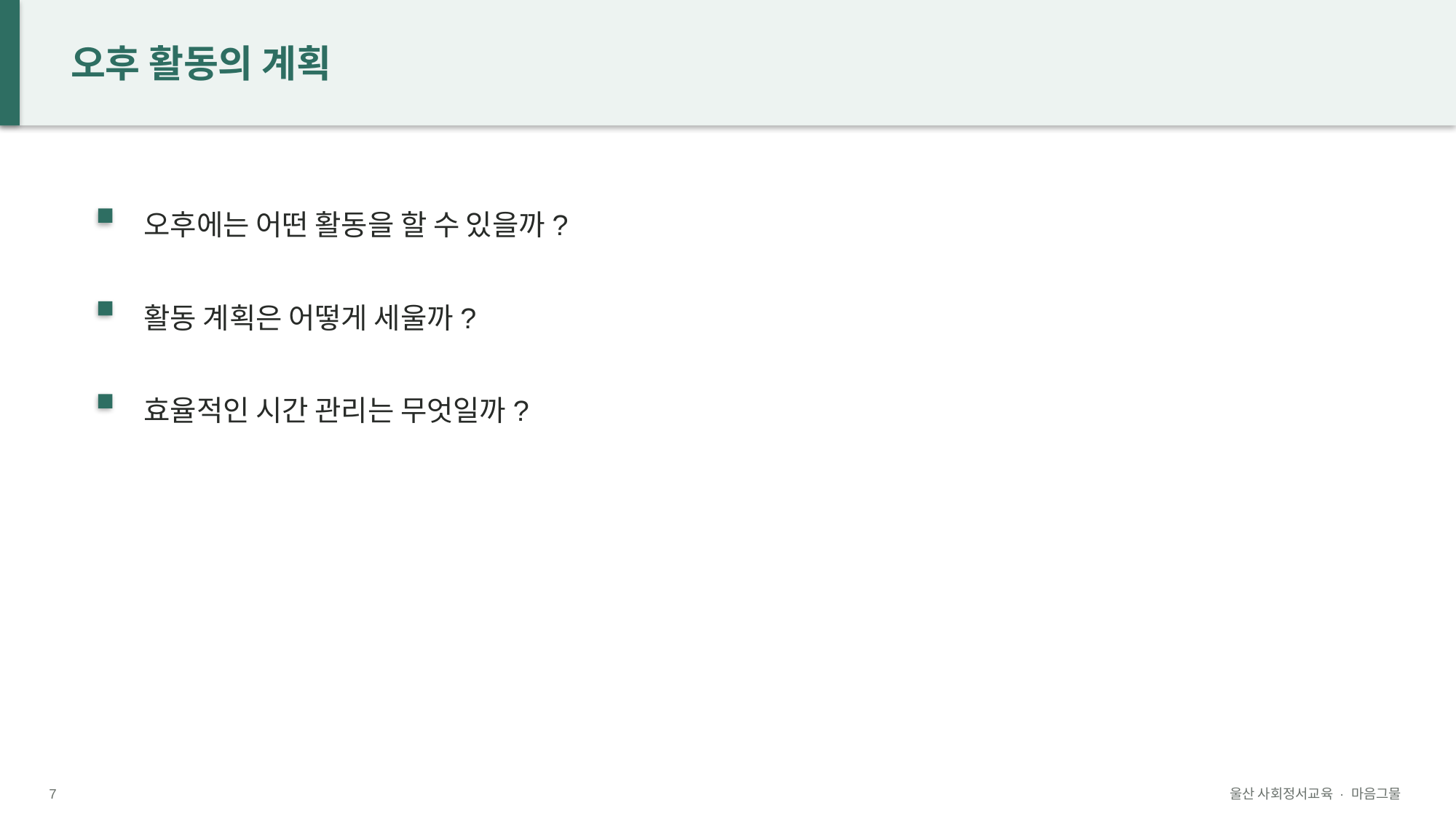

오후 활동의 계획
오후에는 어떤 활동을 할 수 있을까?

활동 계획은 어떻게 세울까?

효율적인 시간 관리는 무엇일까?

7
울산 사회정서교육 · 마음그물